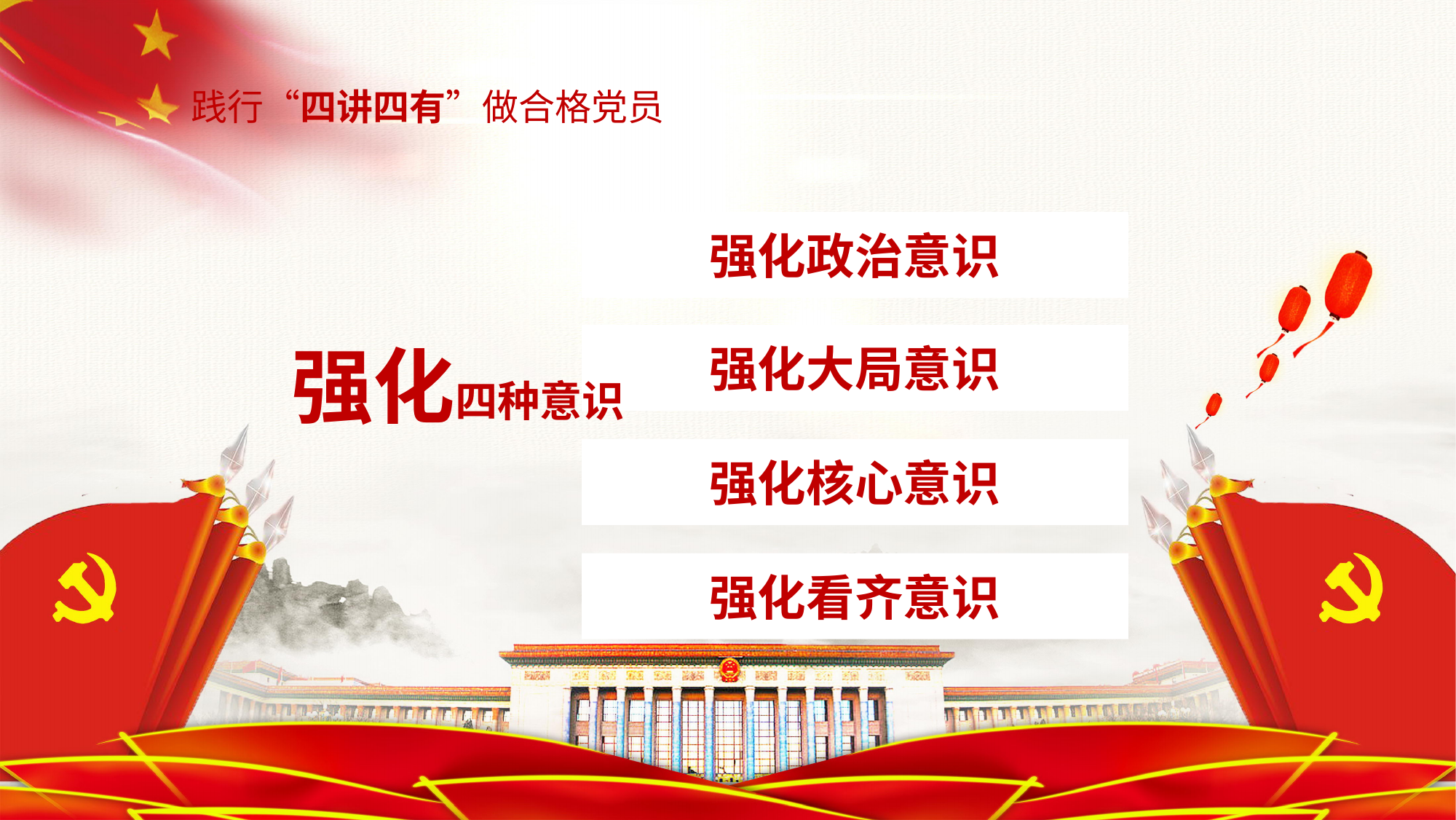

践行“四讲四有”做合格党员
强化政治意识
强化四种意识
强化大局意识
强化核心意识
强化看齐意识